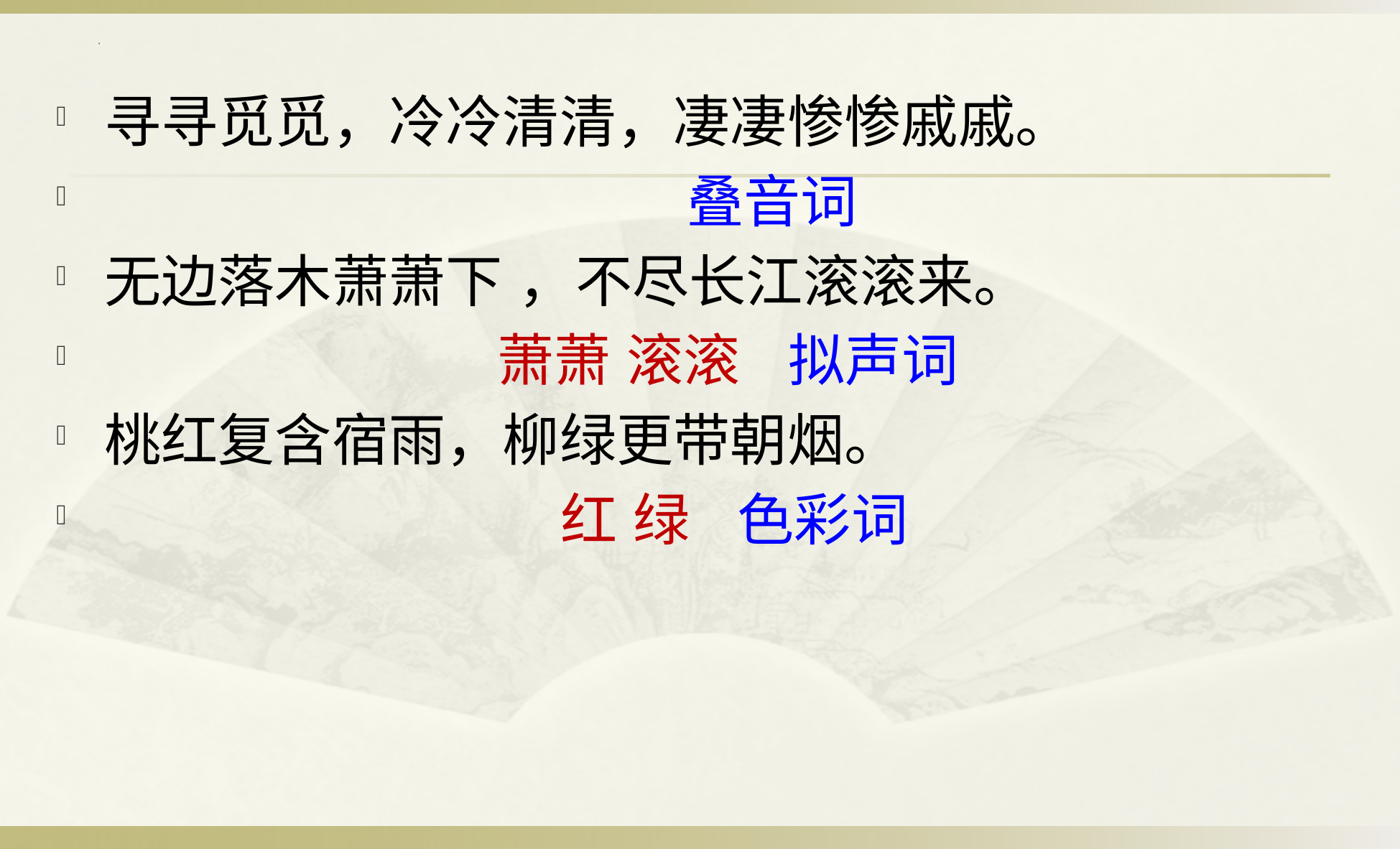

寻寻觅觅，冷冷清清，凄凄惨惨戚戚。
                                    叠音词
无边落木萧萧下 ，不尽长江滚滚来。
                        萧萧 滚滚   拟声词
桃红复含宿雨，柳绿更带朝烟。
                            红 绿   色彩词